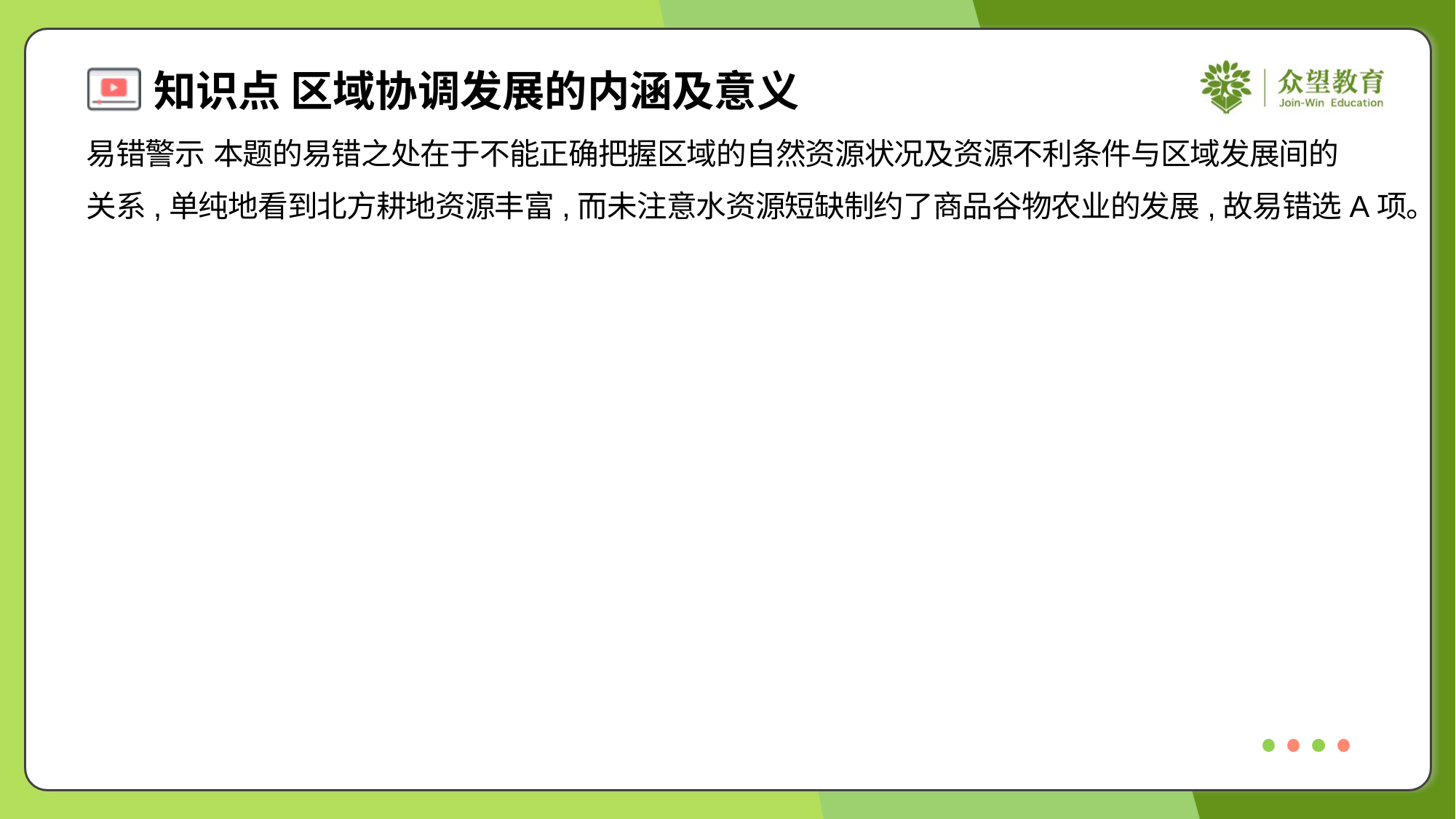

易错警示 本题的易错之处在于不能正确把握区域的自然资源状况及资源不利条件与区域发展间的
关系,单纯地看到北方耕地资源丰富,而未注意水资源短缺制约了商品谷物农业的发展,故易错选A项。